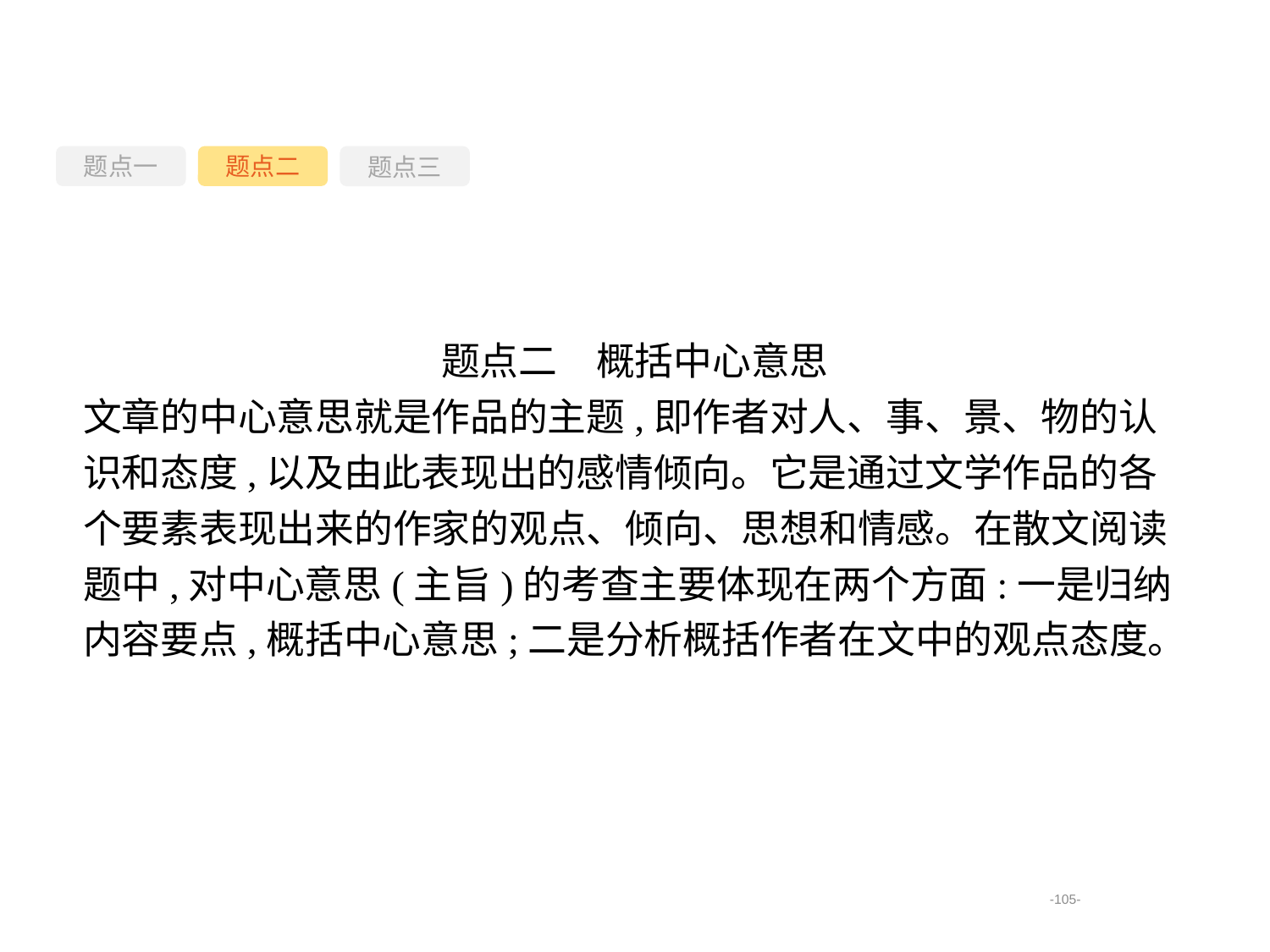

题点一
题点三
题点二
题点二　概括中心意思
文章的中心意思就是作品的主题,即作者对人、事、景、物的认识和态度,以及由此表现出的感情倾向。它是通过文学作品的各个要素表现出来的作家的观点、倾向、思想和情感。在散文阅读题中,对中心意思(主旨)的考查主要体现在两个方面:一是归纳内容要点,概括中心意思;二是分析概括作者在文中的观点态度。
-105-